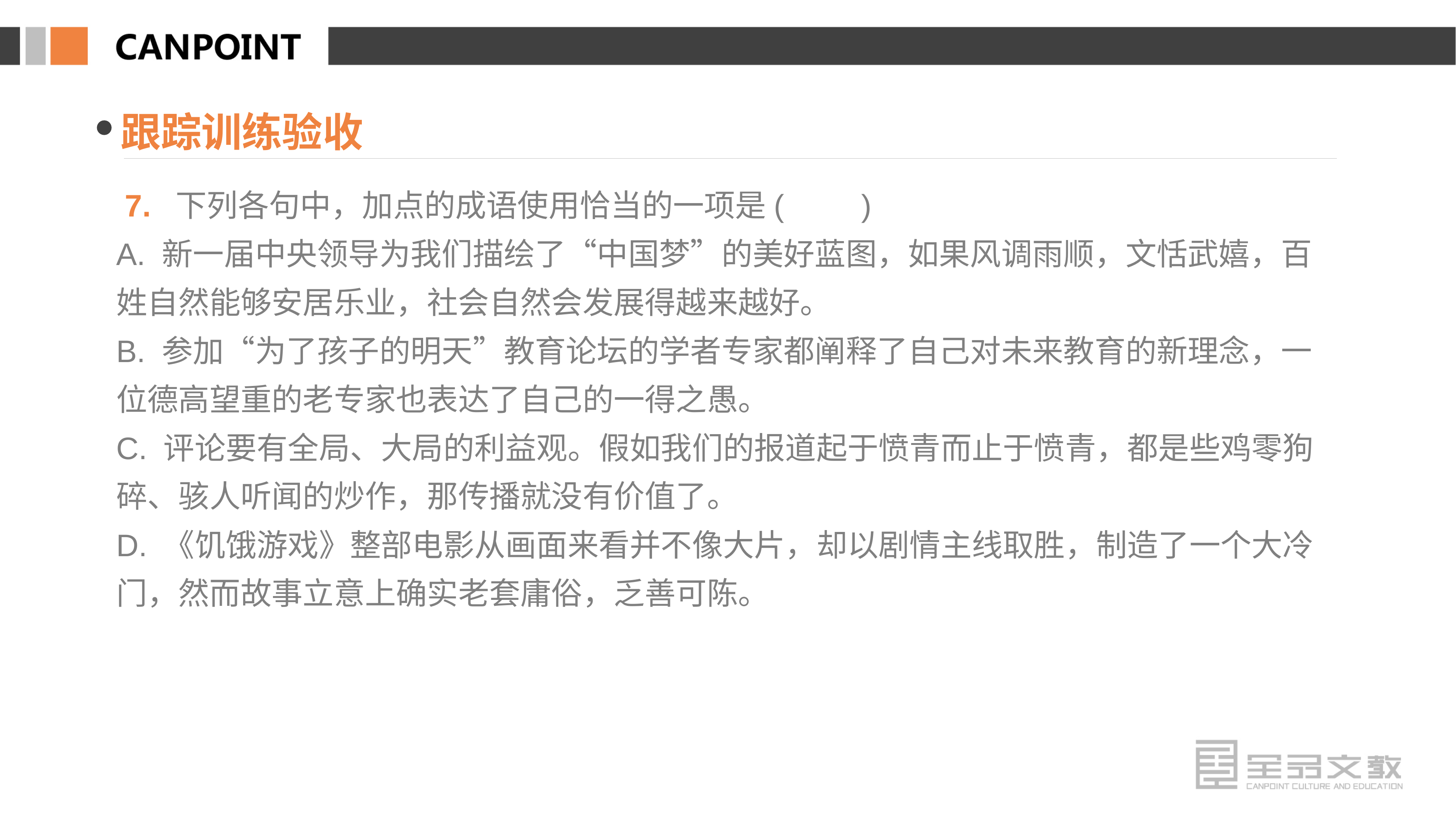

跟踪训练验收

 7.  下列各句中，加点的成语使用恰当的一项是(　　)
A. 新一届中央领导为我们描绘了“中国梦”的美好蓝图，如果风调雨顺，文恬武嬉，百姓自然能够安居乐业，社会自然会发展得越来越好。
B. 参加“为了孩子的明天”教育论坛的学者专家都阐释了自己对未来教育的新理念，一位德高望重的老专家也表达了自己的一得之愚。
C. 评论要有全局、大局的利益观。假如我们的报道起于愤青而止于愤青，都是些鸡零狗碎、骇人听闻的炒作，那传播就没有价值了。
D. 《饥饿游戏》整部电影从画面来看并不像大片，却以剧情主线取胜，制造了一个大冷门，然而故事立意上确实老套庸俗，乏善可陈。